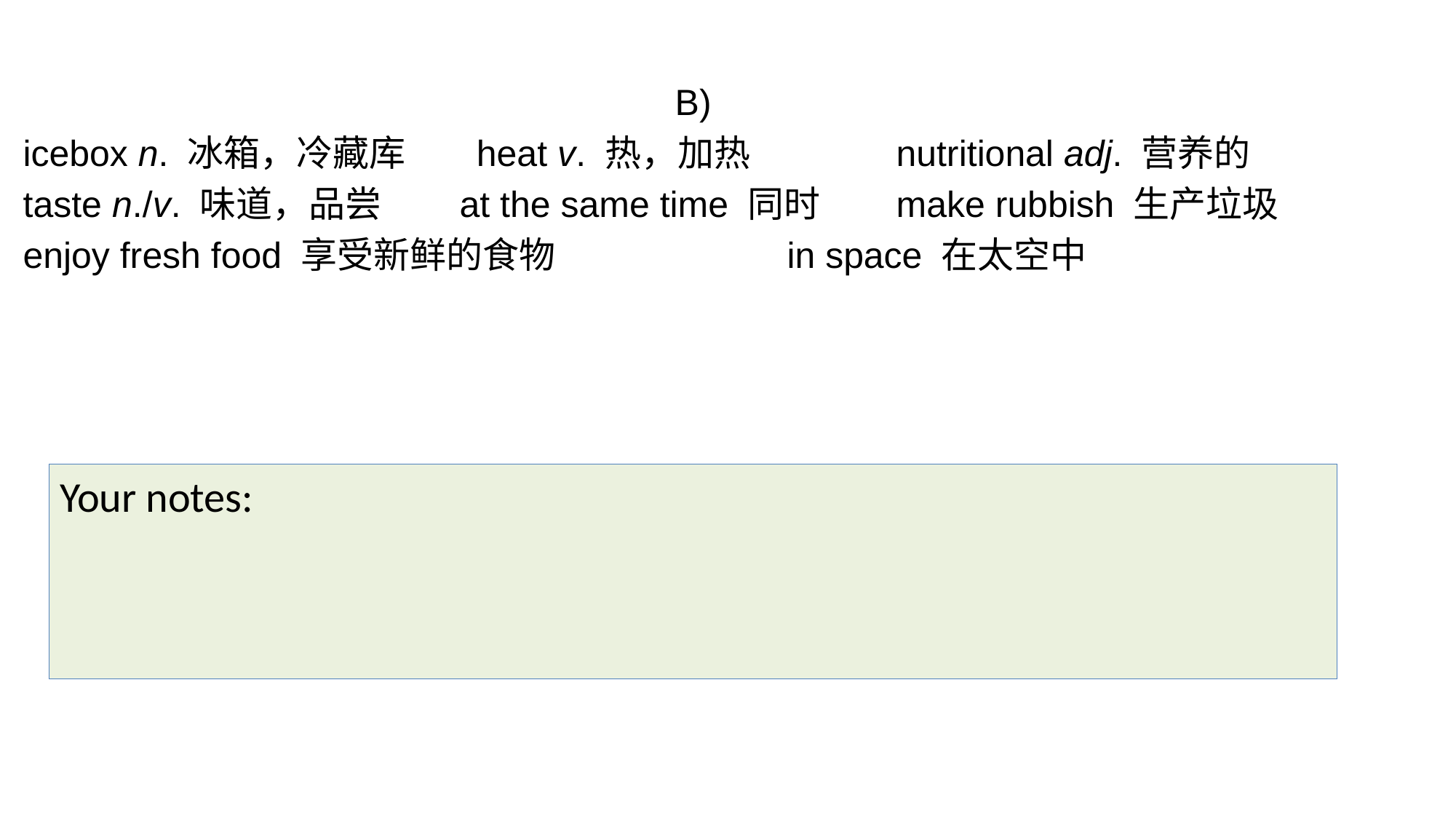

B)
icebox n. 冰箱，冷藏库	 heat v. 热，加热 		nutritional adj. 营养的
taste n./v. 味道，品尝 	at the same time 同时 	make rubbish 生产垃圾
enjoy fresh food 享受新鲜的食物 			in space 在太空中
Your notes: